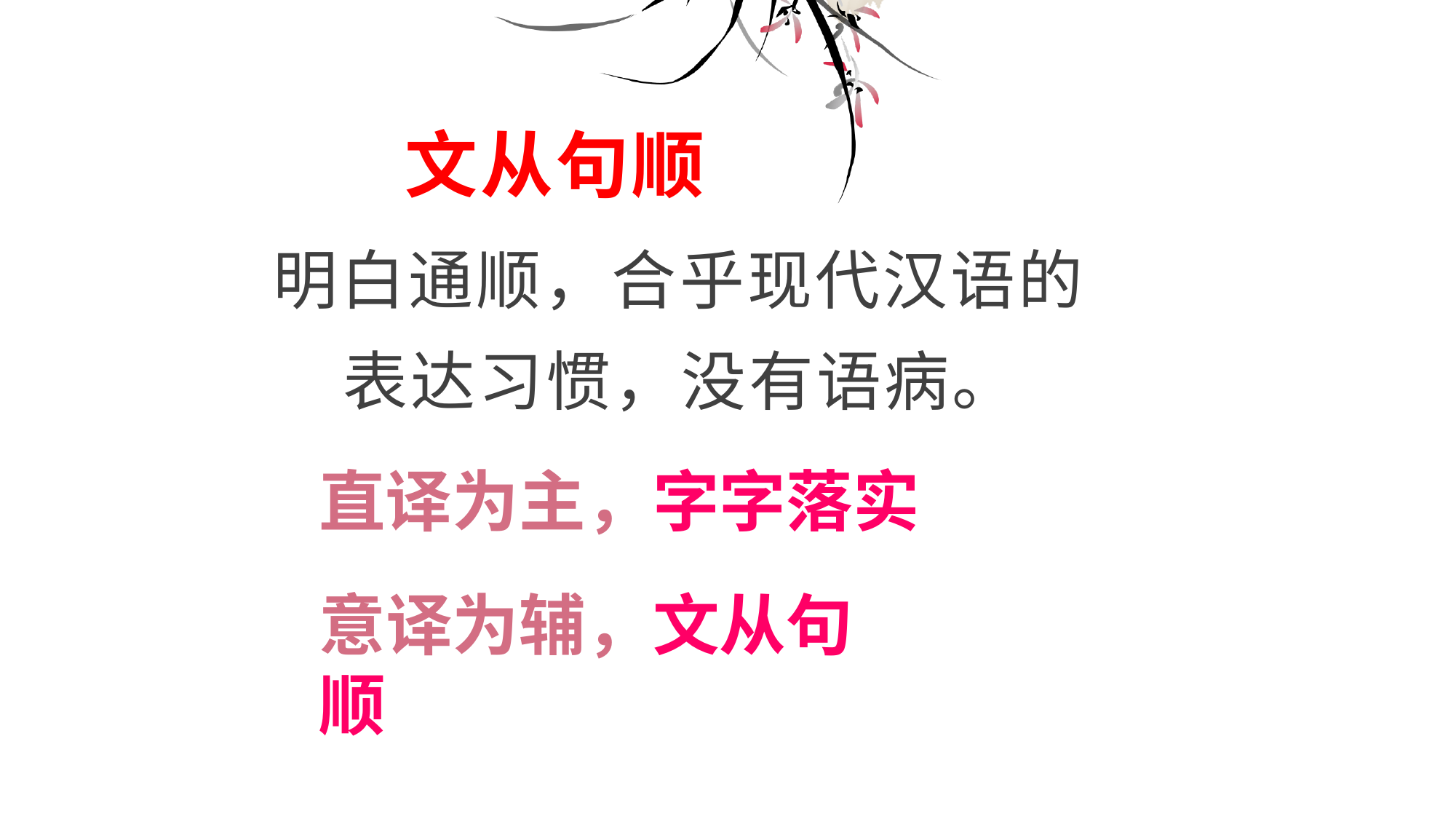

文从句顺
明白通顺，合乎现代汉语的表达习惯，没有语病。
直译为主，字字落实
意译为辅，文从句顺